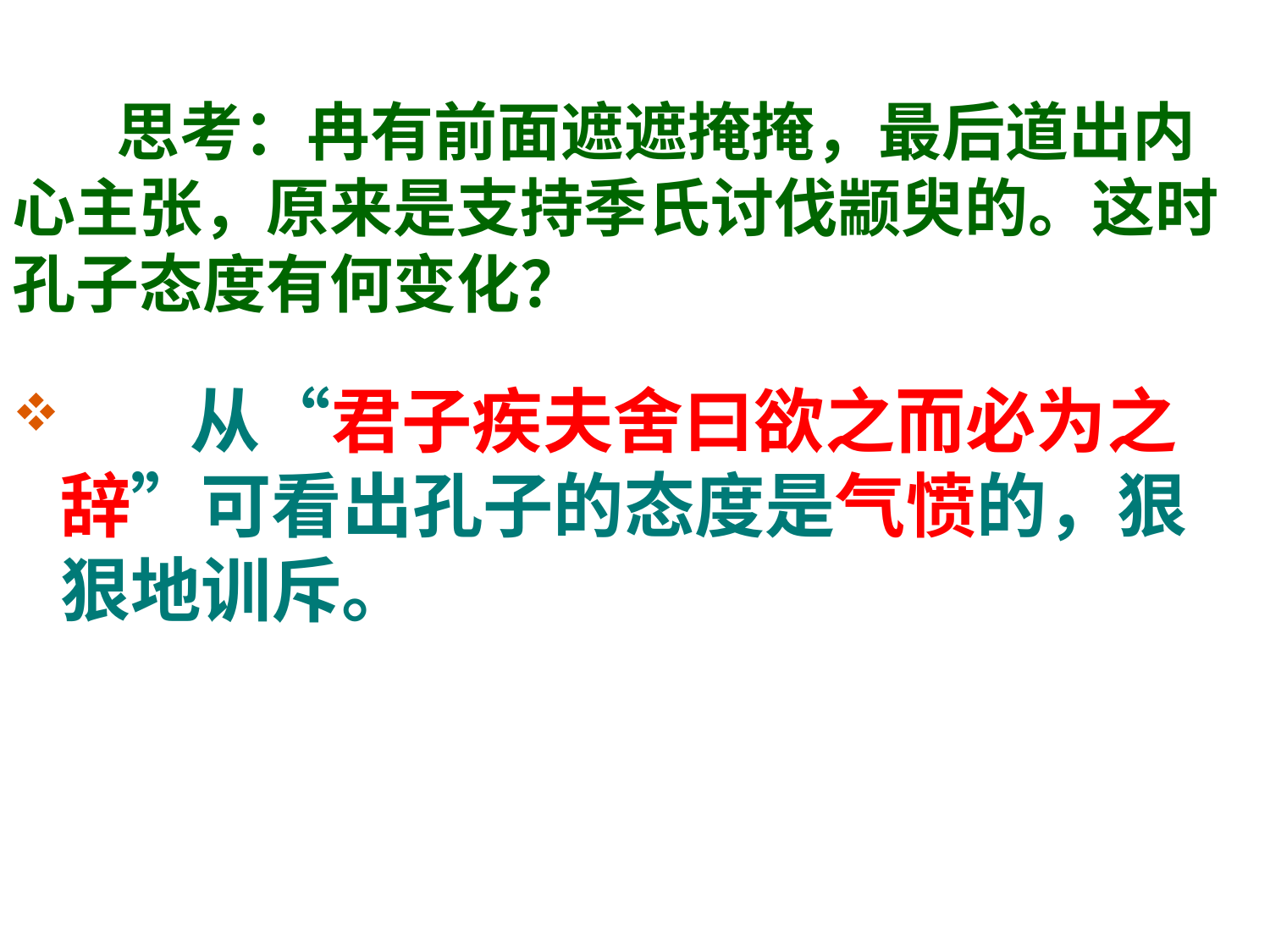

# 思考：冉有前面遮遮掩掩，最后道出内心主张，原来是支持季氏讨伐颛臾的。这时孔子态度有何变化？
       从“君子疾夫舍曰欲之而必为之辞”可看出孔子的态度是气愤的，狠狠地训斥。